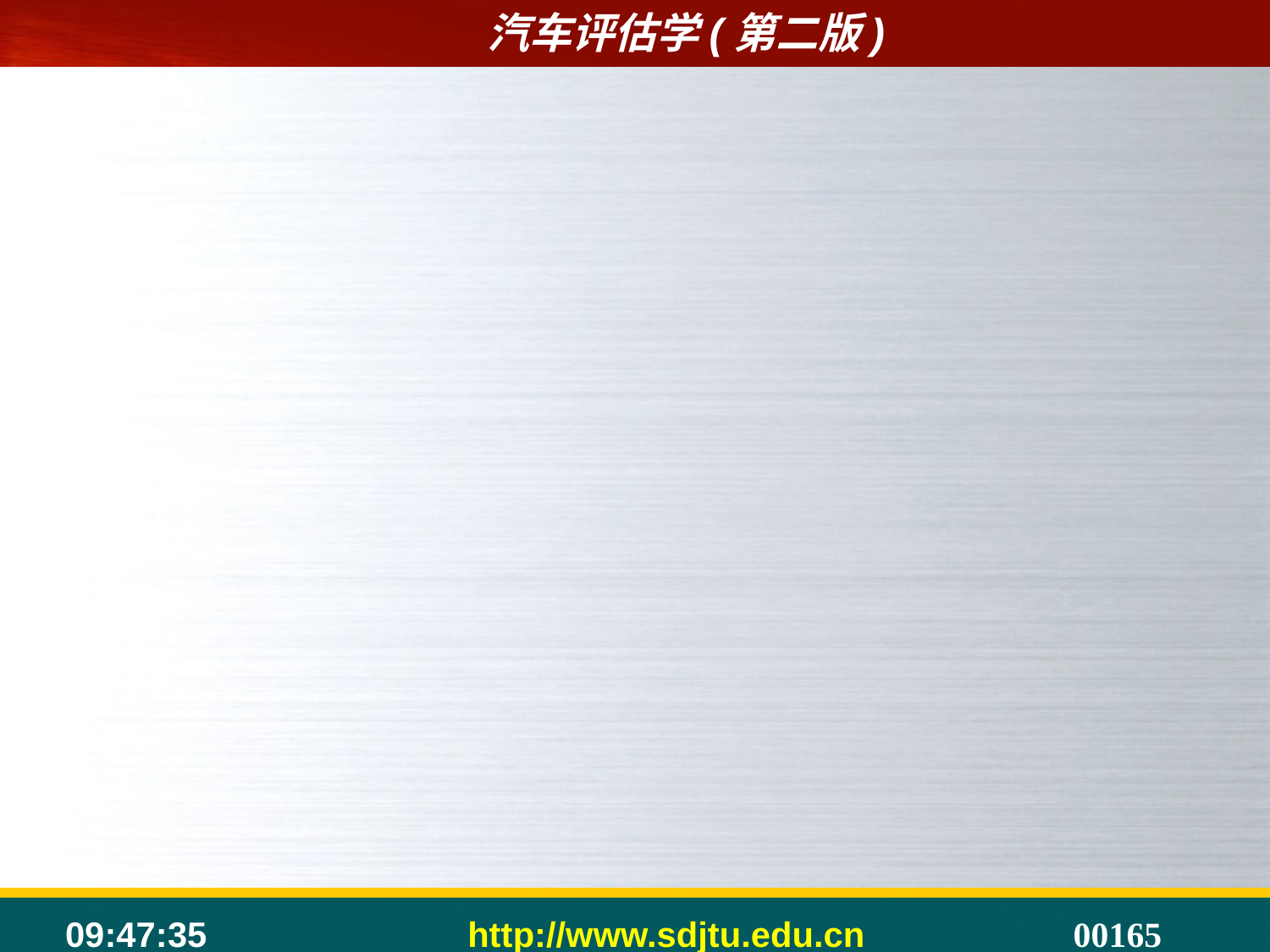

#
    前悬架系统及相关部件，如悬架臂、转向节、稳定杆、发动机托架均为安全部件，变形后均应更换。减振器主要鉴定是否在碰撞前已损坏。减振器是易损件，正常使用到一定程度后会漏油，如果外表已有油泥，说明在碰撞前已损坏；如果外表无油迹，碰撞造成弯曲变形，应更换。
4.后桥及悬架
	后桥按副梁方法处理，后悬架按前悬架方法处理。
	5.车轮
	轮辋遭撞击后以变形损伤为主，应更换。轮胎遭撞击后会出现爆胎，应更换。轮罩遭撞击后常会产生破损，应更换。